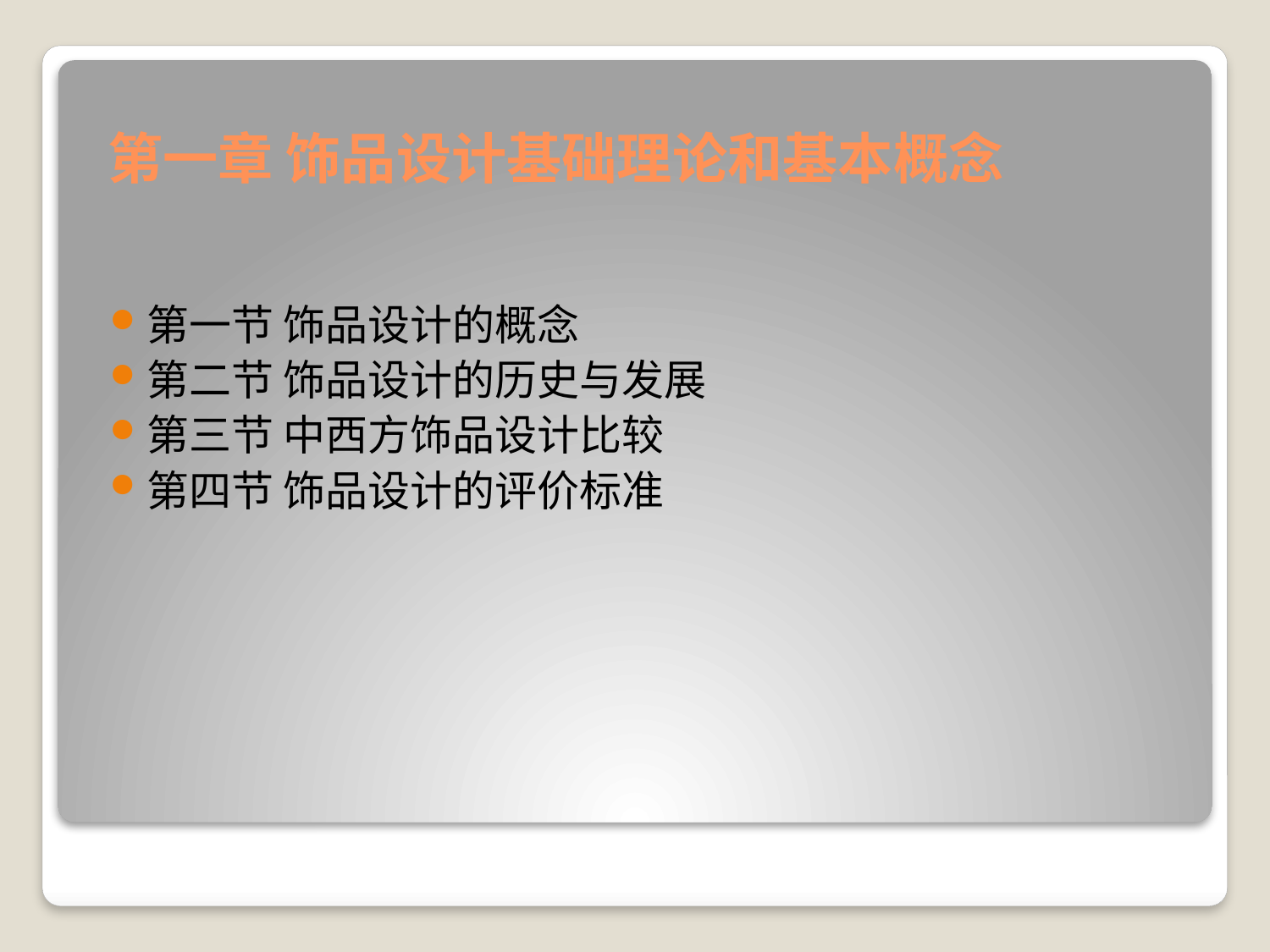

# 第一章 饰品设计基础理论和基本概念
第一节 饰品设计的概念
第二节 饰品设计的历史与发展
第三节 中西方饰品设计比较
第四节 饰品设计的评价标准